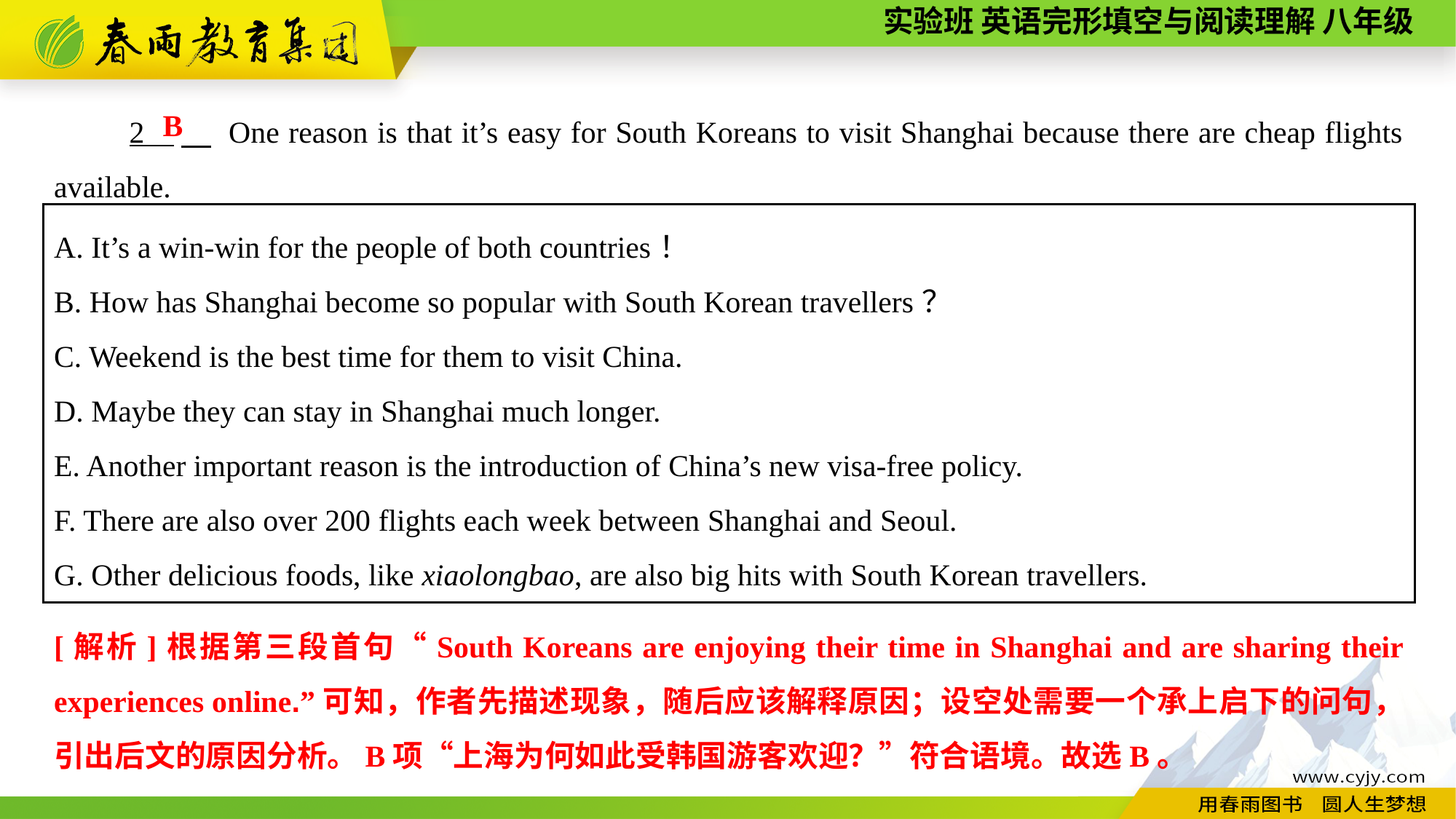

2   　 One reason is that it’s easy for South Koreans to visit Shanghai because there are cheap flights available.
B
A. It’s a win-win for the people of both countries！
B. How has Shanghai become so popular with South Korean travellers？
C. Weekend is the best time for them to visit China.
D. Maybe they can stay in Shanghai much longer.
E. Another important reason is the introduction of China’s new visa-free policy.
F. There are also over 200 flights each week between Shanghai and Seoul.
G. Other delicious foods, like xiaolongbao, are also big hits with South Korean travellers.

[解析]根据第三段首句“South Koreans are enjoying their time in Shanghai and are sharing their experiences online.”可知，作者先描述现象，随后应该解释原因；设空处需要一个承上启下的问句，引出后文的原因分析。B项“上海为何如此受韩国游客欢迎？”符合语境。故选B。